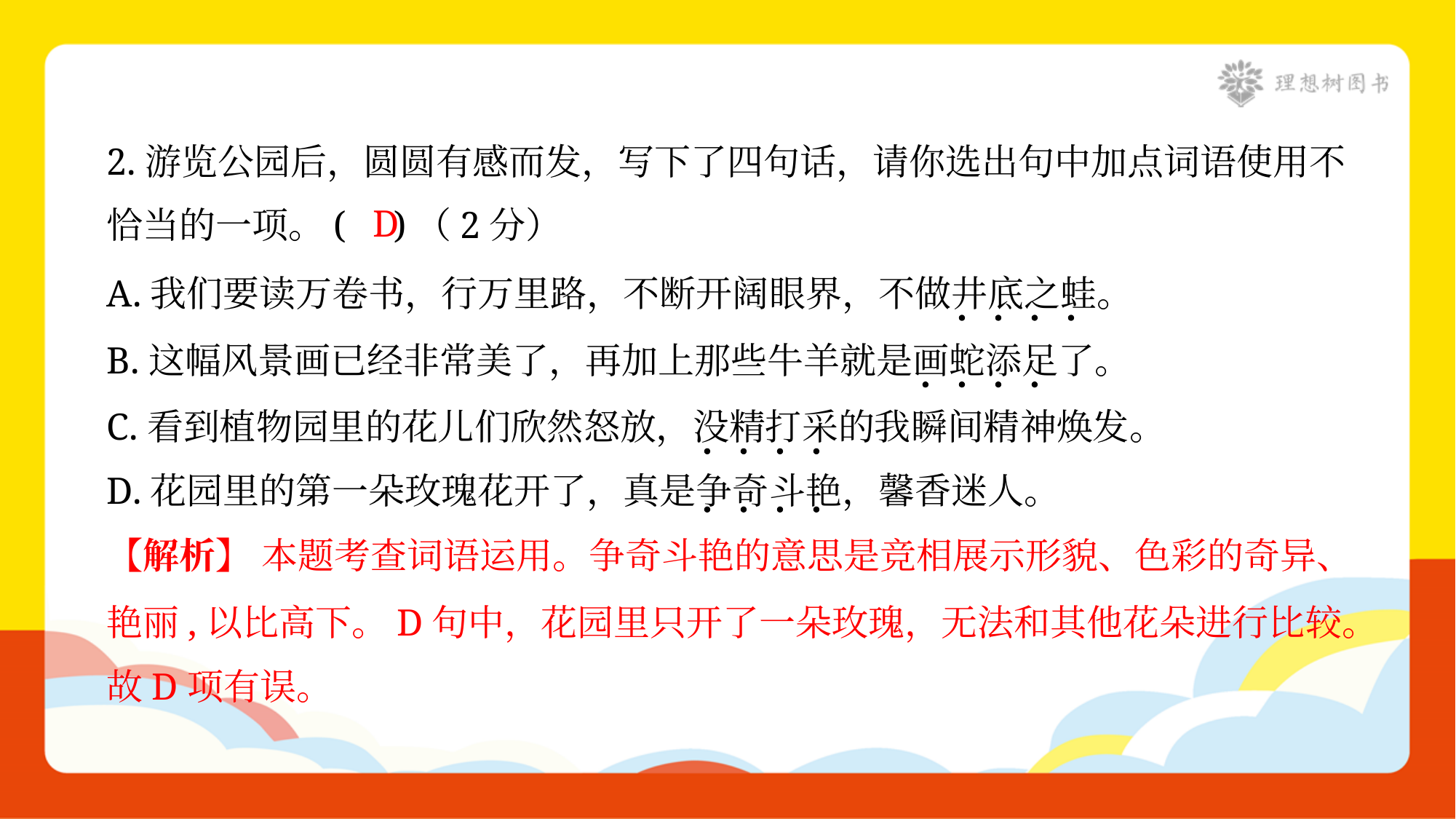

2.游览公园后，圆圆有感而发，写下了四句话，请你选出句中加点词语使用不
恰当的一项。(     )（2分）
D
A.我们要读万卷书，行万里路，不断开阔眼界，不做井底之蛙。
B.这幅风景画已经非常美了，再加上那些牛羊就是画蛇添足了。
C.看到植物园里的花儿们欣然怒放，没精打采的我瞬间精神焕发。
D.花园里的第一朵玫瑰花开了，真是争奇斗艳，馨香迷人。

【解析】 本题考查词语运用。争奇斗艳的意思是竞相展示形貌、色彩的奇异、
艳丽,以比高下。D句中，花园里只开了一朵玫瑰，无法和其他花朵进行比较。
故D项有误。